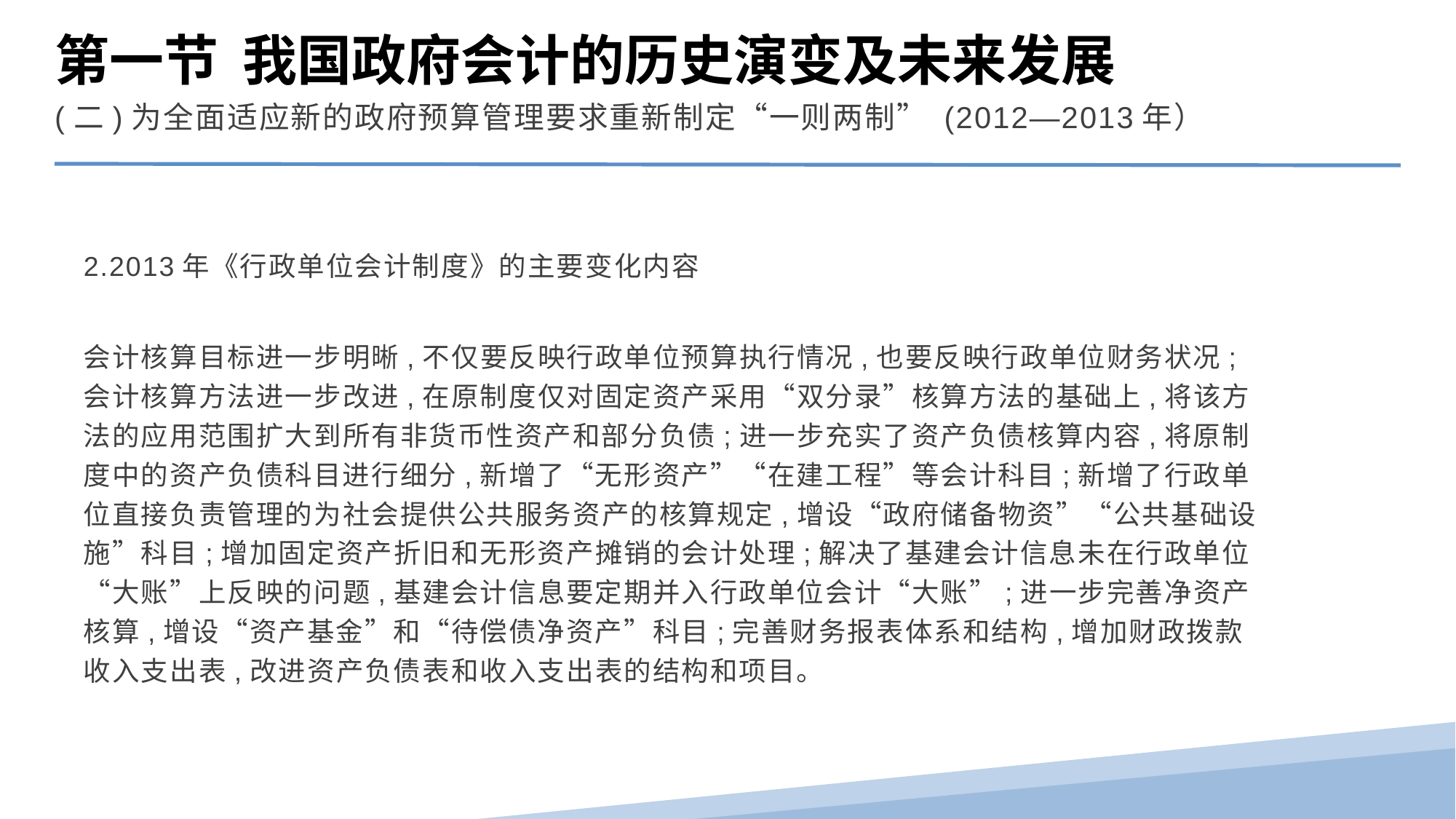

第一节  我国政府会计的历史演变及未来发展
(二)为全面适应新的政府预算管理要求重新制定“一则两制” (2012—2013年）
2.2013年《行政单位会计制度》的主要变化内容

会计核算目标进一步明晰,不仅要反映行政单位预算执行情况,也要反映行政单位财务状况;会计核算方法进一步改进,在原制度仅对固定资产采用“双分录”核算方法的基础上,将该方法的应用范围扩大到所有非货币性资产和部分负债;进一步充实了资产负债核算内容,将原制度中的资产负债科目进行细分,新增了“无形资产”“在建工程”等会计科目;新增了行政单位直接负责管理的为社会提供公共服务资产的核算规定,增设“政府储备物资”“公共基础设施”科目;增加固定资产折旧和无形资产摊销的会计处理;解决了基建会计信息未在行政单位“大账”上反映的问题,基建会计信息要定期并入行政单位会计“大账”;进一步完善净资产核算,增设“资产基金”和“待偿债净资产”科目;完善财务报表体系和结构,增加财政拨款收入支出表,改进资产负债表和收入支出表的结构和项目。